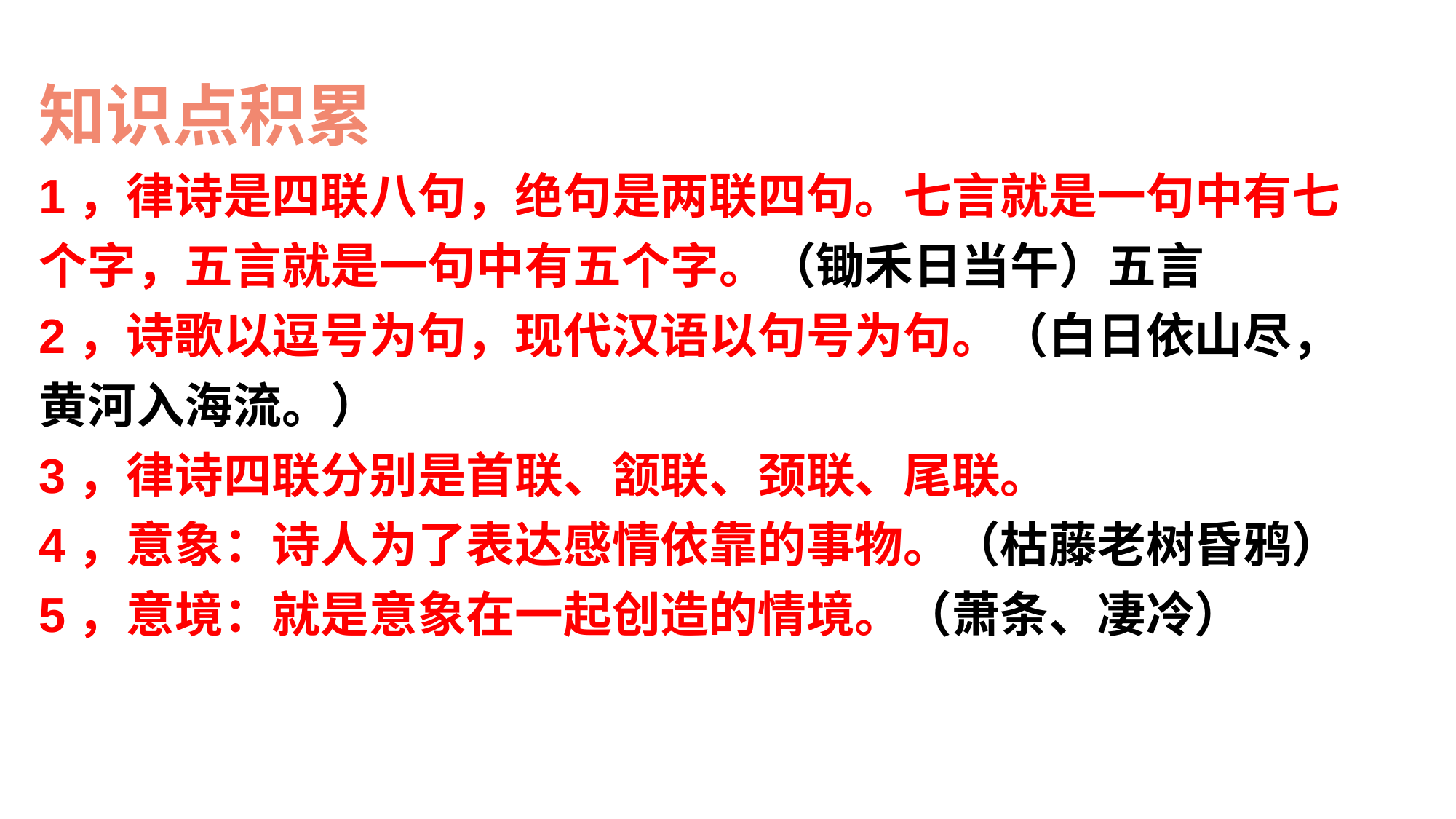

知识点积累
1，律诗是四联八句，绝句是两联四句。七言就是一句中有七个字，五言就是一句中有五个字。（锄禾日当午）五言
2，诗歌以逗号为句，现代汉语以句号为句。（白日依山尽，黄河入海流。）
3，律诗四联分别是首联、颔联、颈联、尾联。
4，意象：诗人为了表达感情依靠的事物。（枯藤老树昏鸦）
5，意境：就是意象在一起创造的情境。（萧条、凄冷）